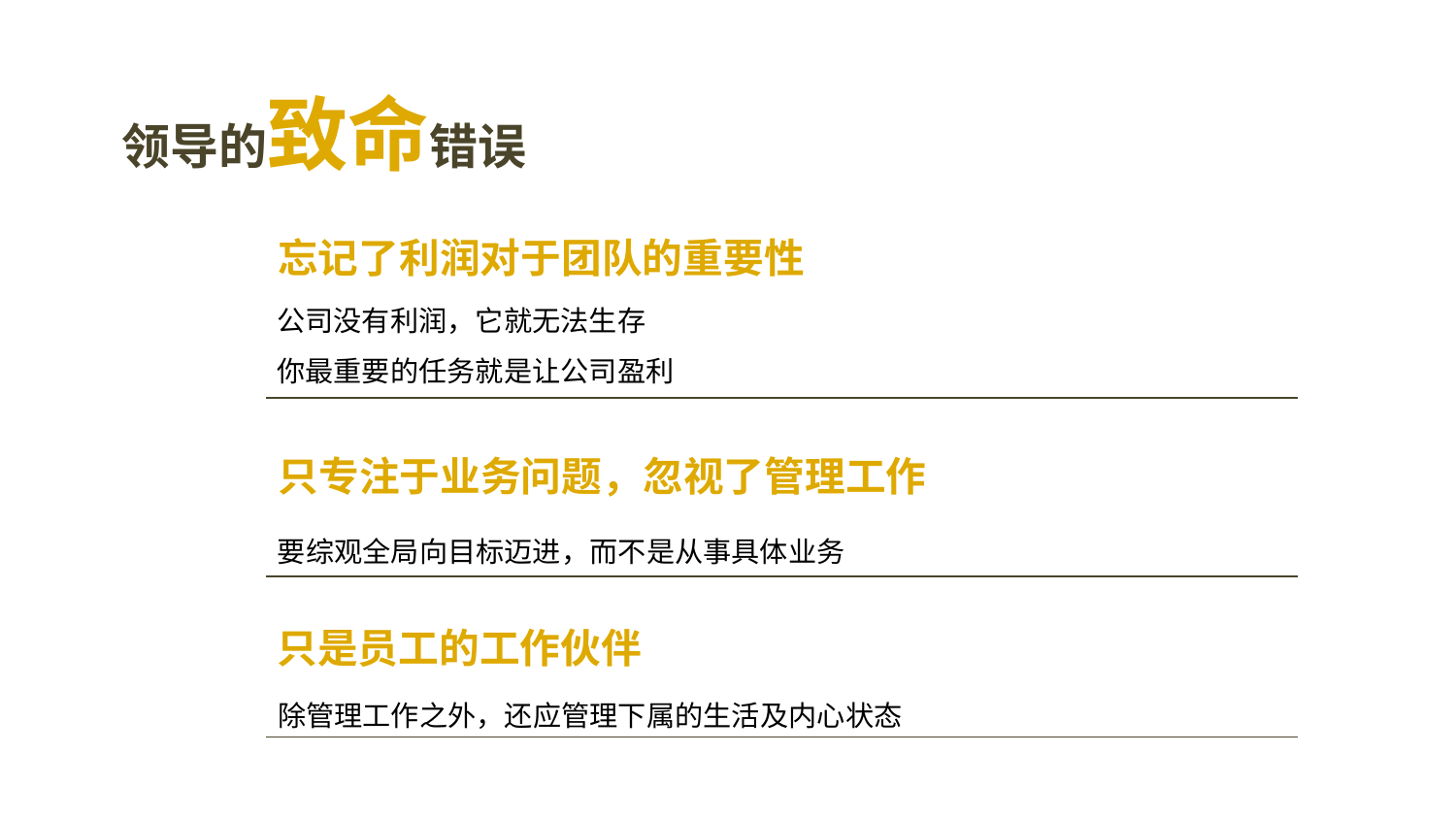

领导的致命错误
忘记了利润对于团队的重要性
公司没有利润，它就无法生存
你最重要的任务就是让公司盈利
只专注于业务问题，忽视了管理工作
要综观全局向目标迈进，而不是从事具体业务
只是员工的工作伙伴
除管理工作之外，还应管理下属的生活及内心状态